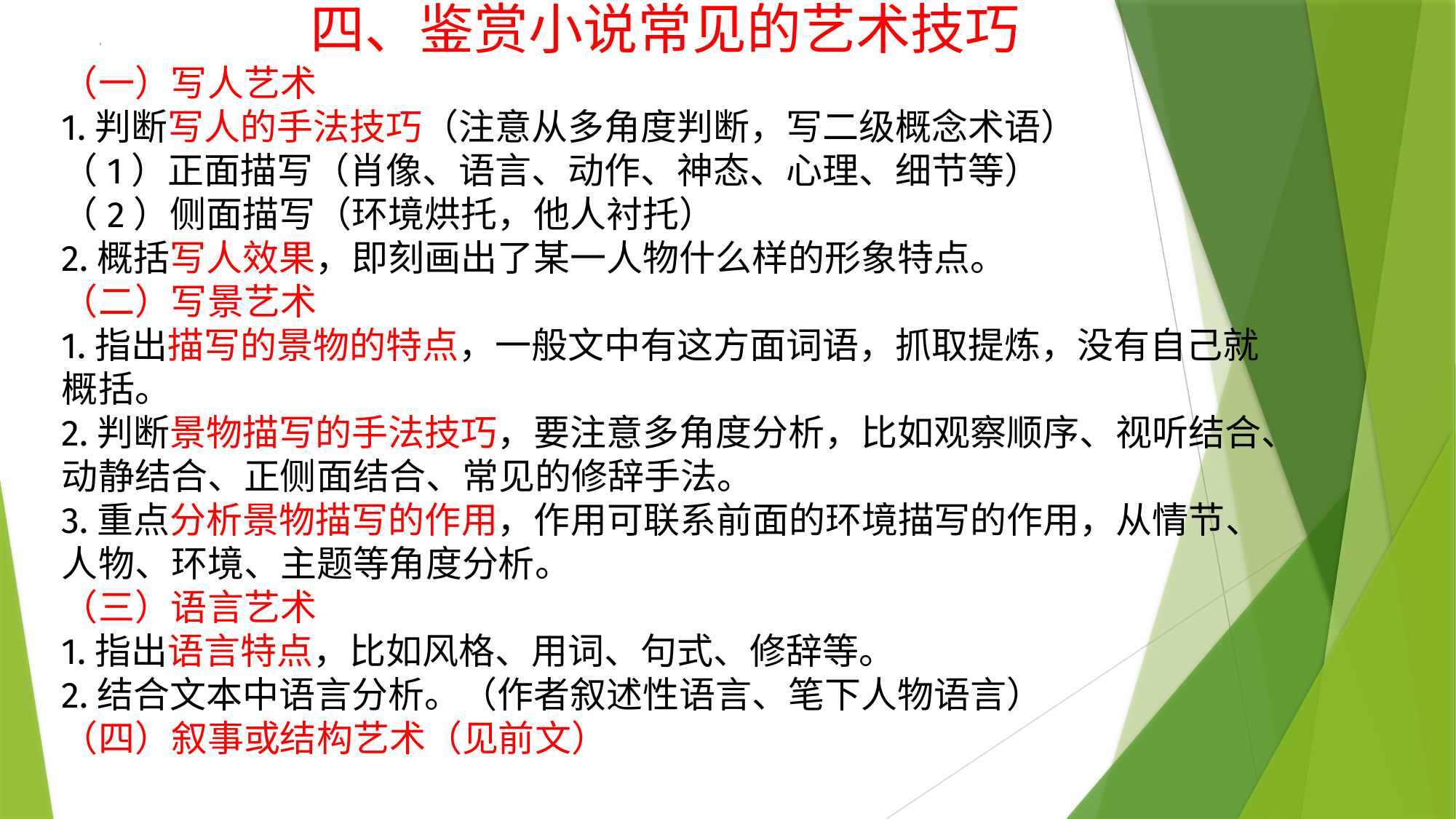

四、鉴赏小说常见的艺术技巧
（一）写人艺术
1.判断写人的手法技巧（注意从多角度判断，写二级概念术语）
（1）正面描写（肖像、语言、动作、神态、心理、细节等）
（2）侧面描写（环境烘托，他人衬托）
2.概括写人效果，即刻画出了某一人物什么样的形象特点。
（二）写景艺术
1.指出描写的景物的特点，一般文中有这方面词语，抓取提炼，没有自己就概括。
2.判断景物描写的手法技巧，要注意多角度分析，比如观察顺序、视听结合、动静结合、正侧面结合、常见的修辞手法。
3.重点分析景物描写的作用，作用可联系前面的环境描写的作用，从情节、人物、环境、主题等角度分析。
（三）语言艺术
1.指出语言特点，比如风格、用词、句式、修辞等。
2.结合文本中语言分析。（作者叙述性语言、笔下人物语言）
（四）叙事或结构艺术（见前文）